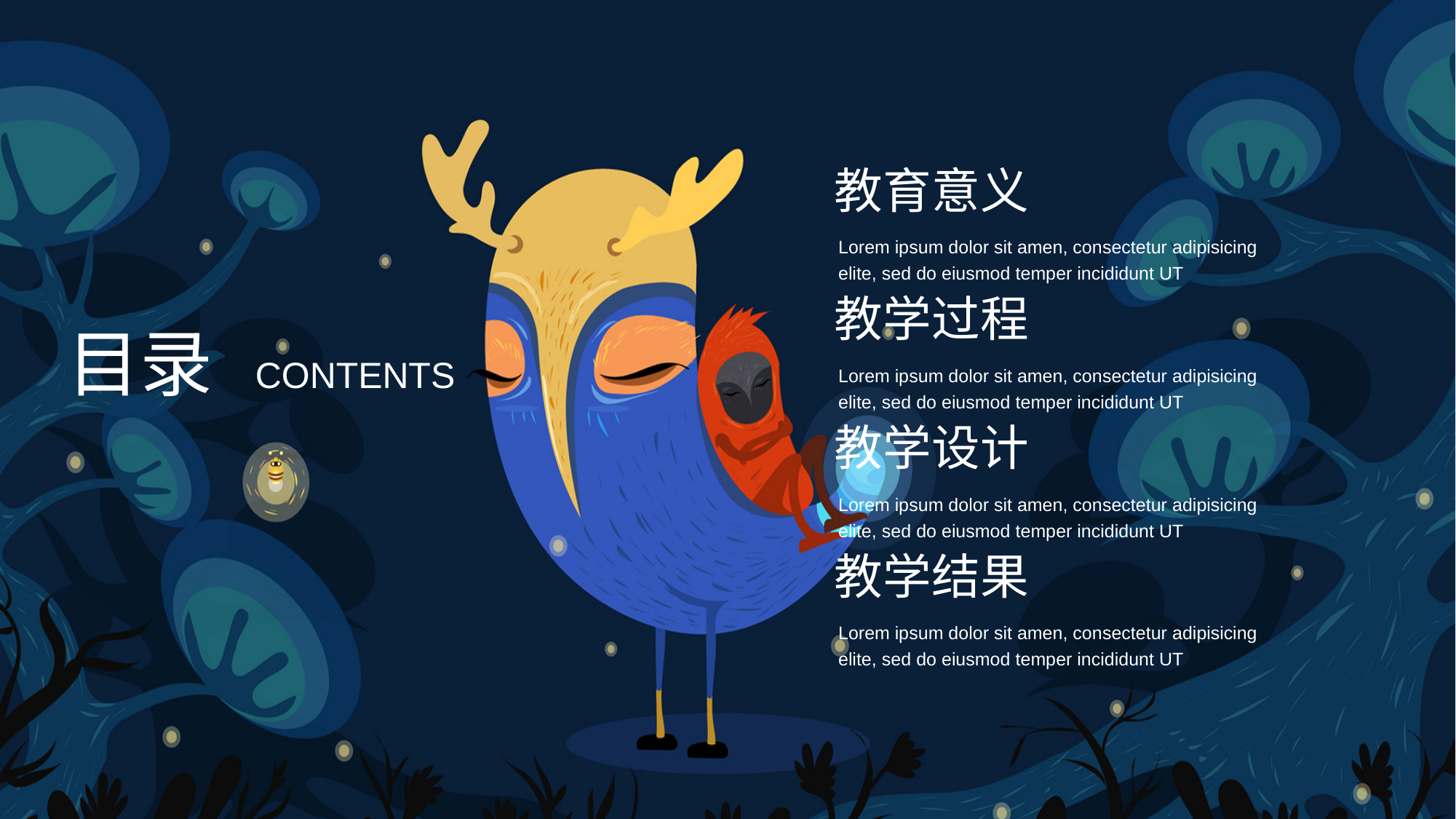

教育意义
Lorem ipsum dolor sit amen, consectetur adipisicing elite, sed do eiusmod temper incididunt UT
教学过程
目录
CONTENTS
Lorem ipsum dolor sit amen, consectetur adipisicing elite, sed do eiusmod temper incididunt UT
教学设计
Lorem ipsum dolor sit amen, consectetur adipisicing elite, sed do eiusmod temper incididunt UT
教学结果
Lorem ipsum dolor sit amen, consectetur adipisicing elite, sed do eiusmod temper incididunt UT